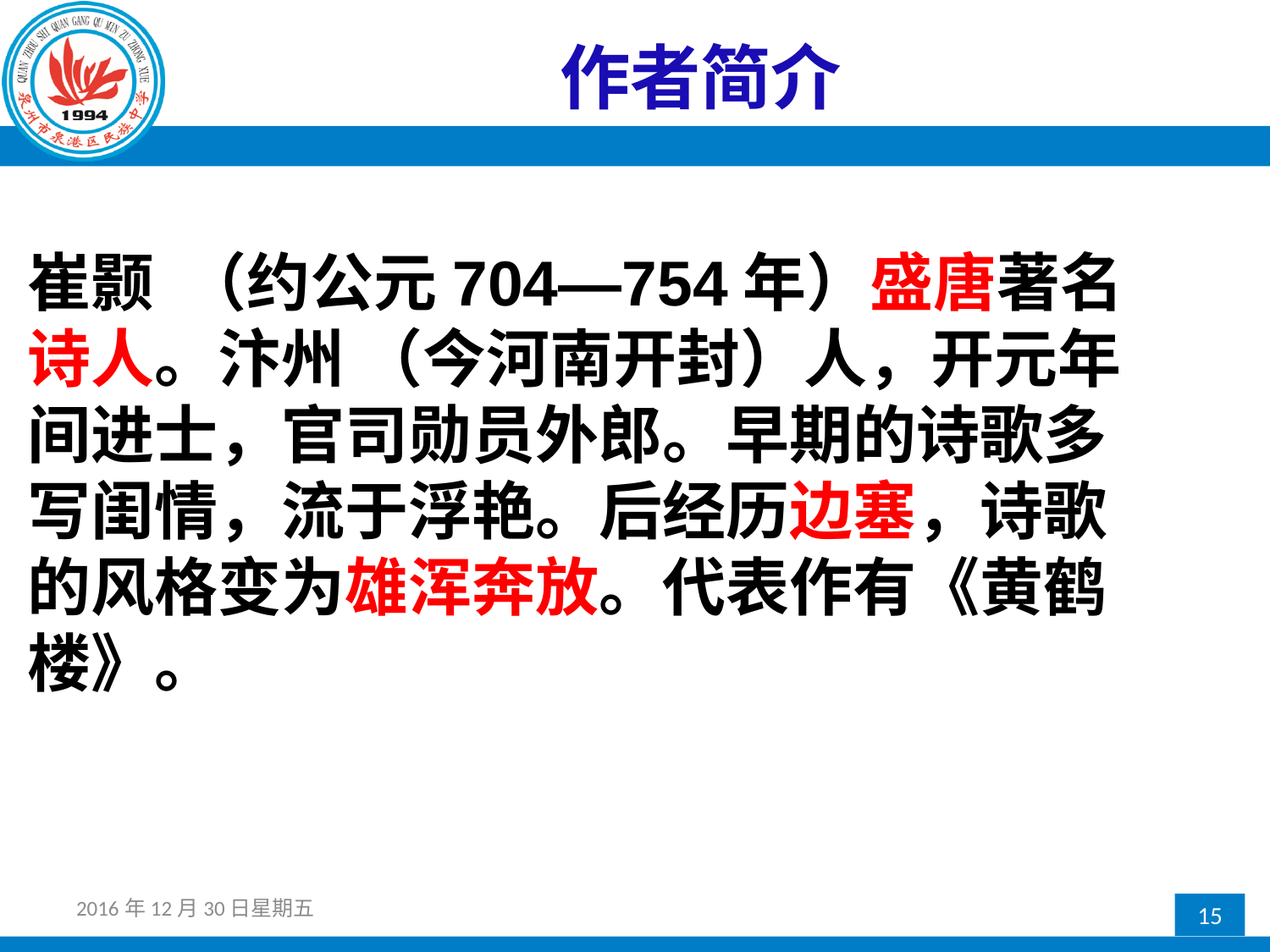

# 作者简介
崔颢  （约公元704—754年）盛唐著名诗人。汴州 （今河南开封）人，开元年间进士，官司勋员外郎。早期的诗歌多写闺情，流于浮艳。后经历边塞，诗歌的风格变为雄浑奔放。代表作有《黄鹤楼》。
2016年12月30日星期五